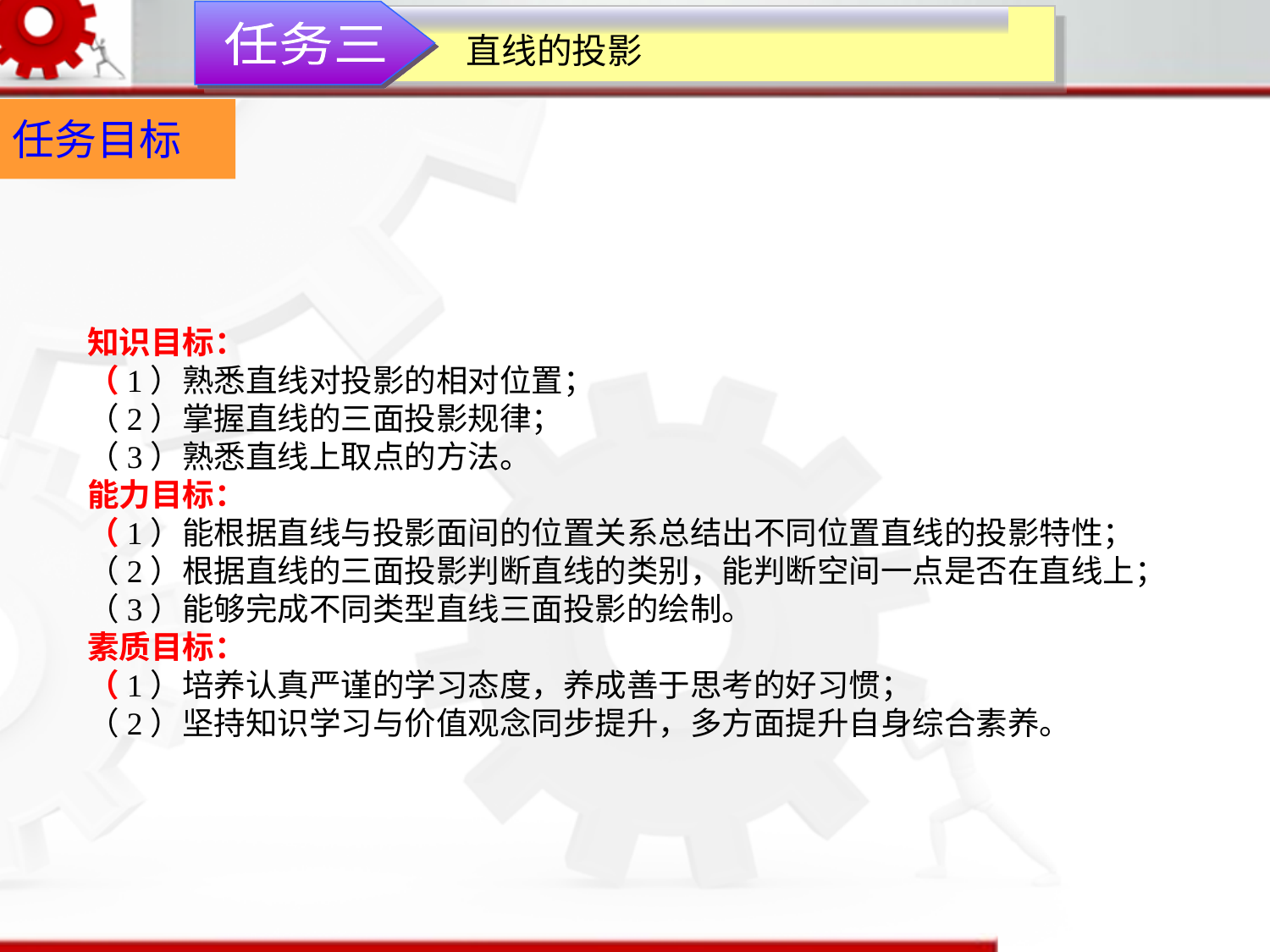

任务三
直线的投影
任务目标
知识目标：（1）熟悉直线对投影的相对位置；（2）掌握直线的三面投影规律；（3）熟悉直线上取点的方法。
能力目标：（1）能根据直线与投影面间的位置关系总结出不同位置直线的投影特性；（2）根据直线的三面投影判断直线的类别，能判断空间一点是否在直线上；（3）能够完成不同类型直线三面投影的绘制。
素质目标：（1）培养认真严谨的学习态度，养成善于思考的好习惯；（2）坚持知识学习与价值观念同步提升，多方面提升自身综合素养。